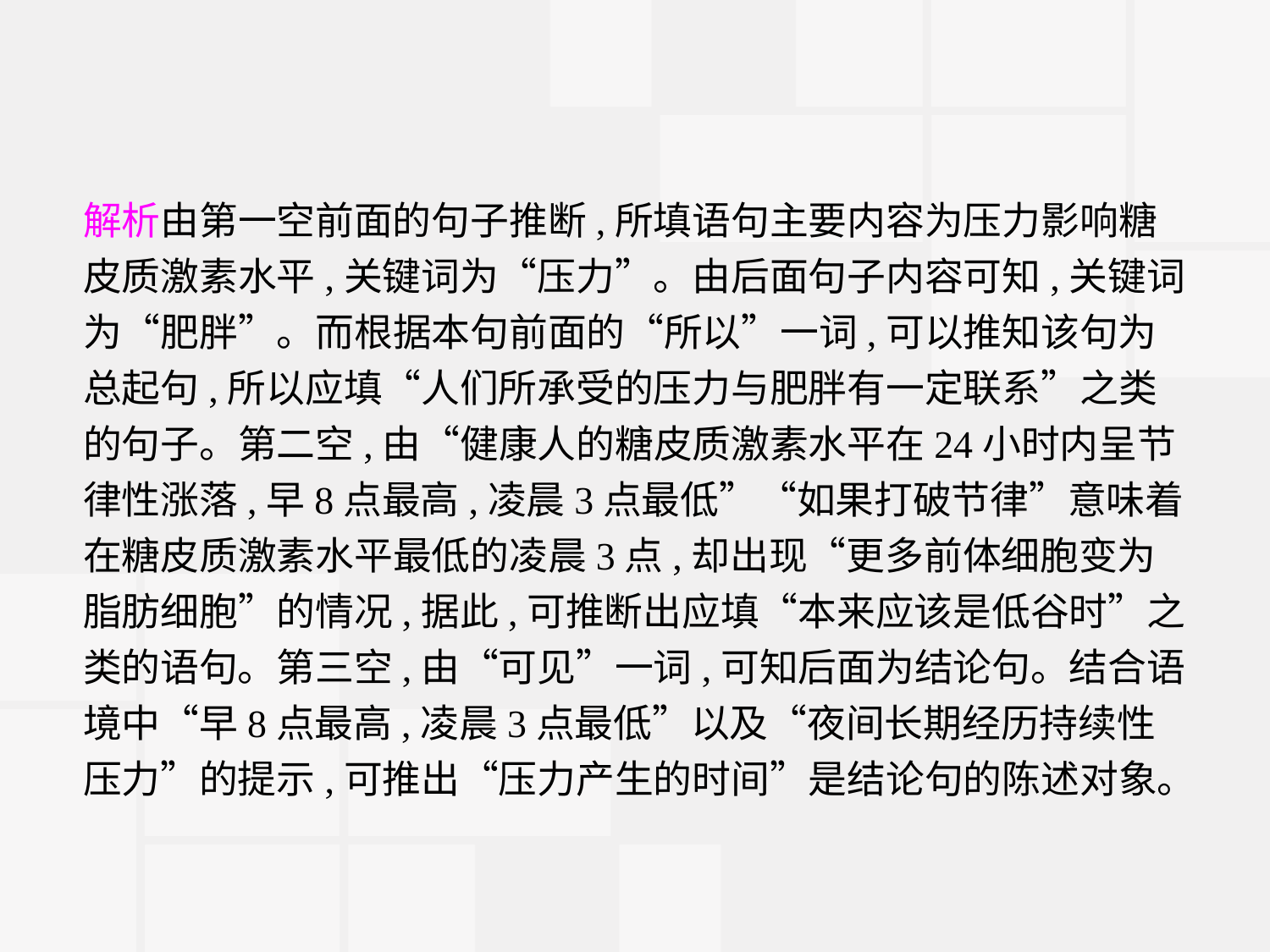

解析由第一空前面的句子推断,所填语句主要内容为压力影响糖皮质激素水平,关键词为“压力”。由后面句子内容可知,关键词为“肥胖”。而根据本句前面的“所以”一词,可以推知该句为总起句,所以应填“人们所承受的压力与肥胖有一定联系”之类的句子。第二空,由“健康人的糖皮质激素水平在24小时内呈节律性涨落,早8点最高,凌晨3点最低”“如果打破节律”意味着在糖皮质激素水平最低的凌晨3点,却出现“更多前体细胞变为脂肪细胞”的情况,据此,可推断出应填“本来应该是低谷时”之类的语句。第三空,由“可见”一词,可知后面为结论句。结合语境中“早8点最高,凌晨3点最低”以及“夜间长期经历持续性压力”的提示,可推出“压力产生的时间”是结论句的陈述对象。